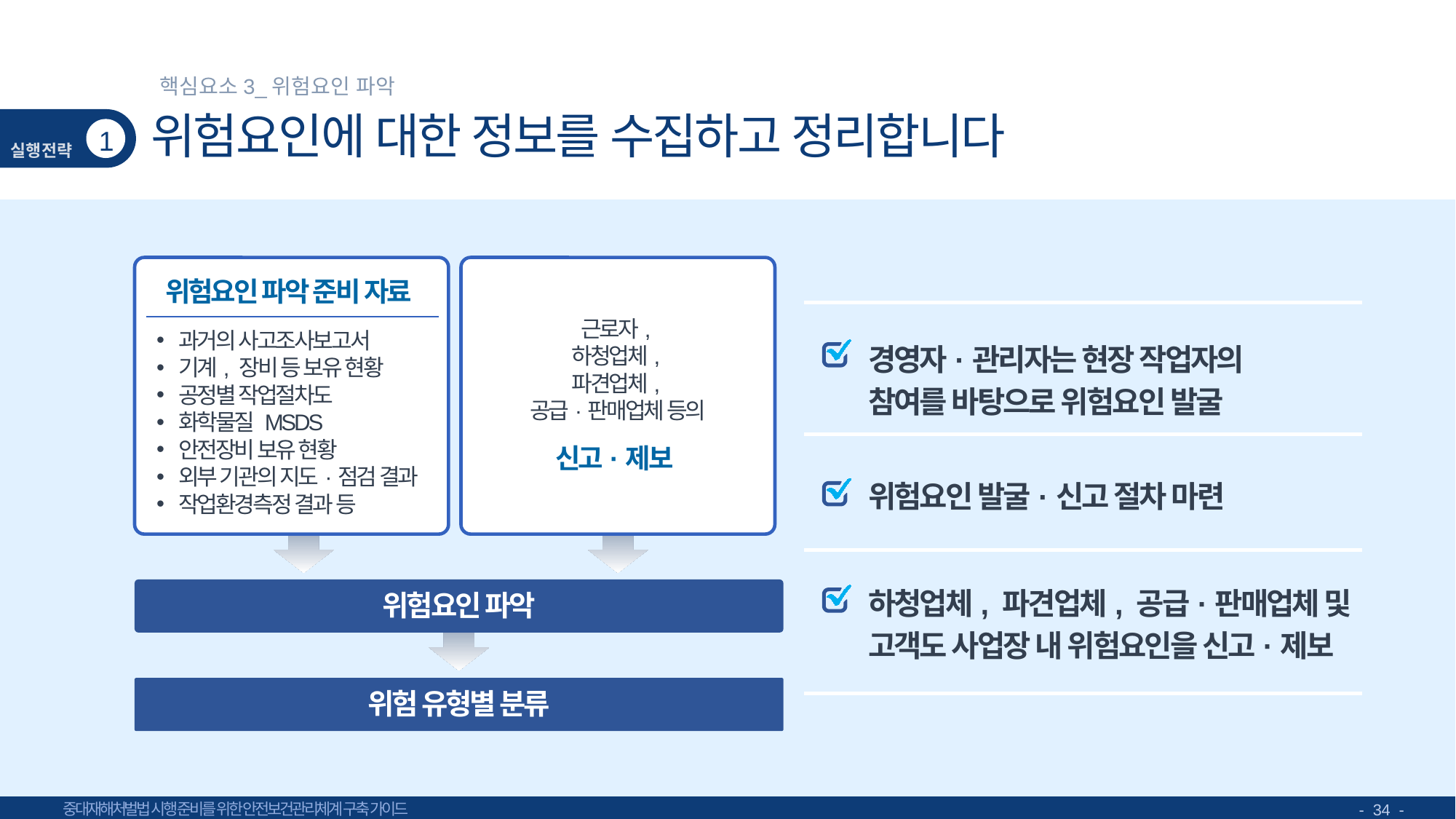

핵심요소3_위험요인 파악
# 위험요인에 대한 정보를 수집하고 정리합니다
1

위험요인 파악 준비 자료
근로자,
하청업체,
파견업체,
공급·판매업체 등의
과거의 사고조사보고서
기계, 장비 등 보유 현황
공정별 작업절차도
화학물질 MSDS
안전장비 보유 현황
외부 기관의 지도·점검 결과
작업환경측정 결과 등
신고·제보

위험요인 파악

위험 유형별 분류
경영자·관리자는 현장 작업자의
참여를 바탕으로 위험요인 발굴

위험요인 발굴·신고 절차 마련

하청업체, 파견업체, 공급·판매업체 및
고객도 사업장 내 위험요인을 신고·제보

-  34  -